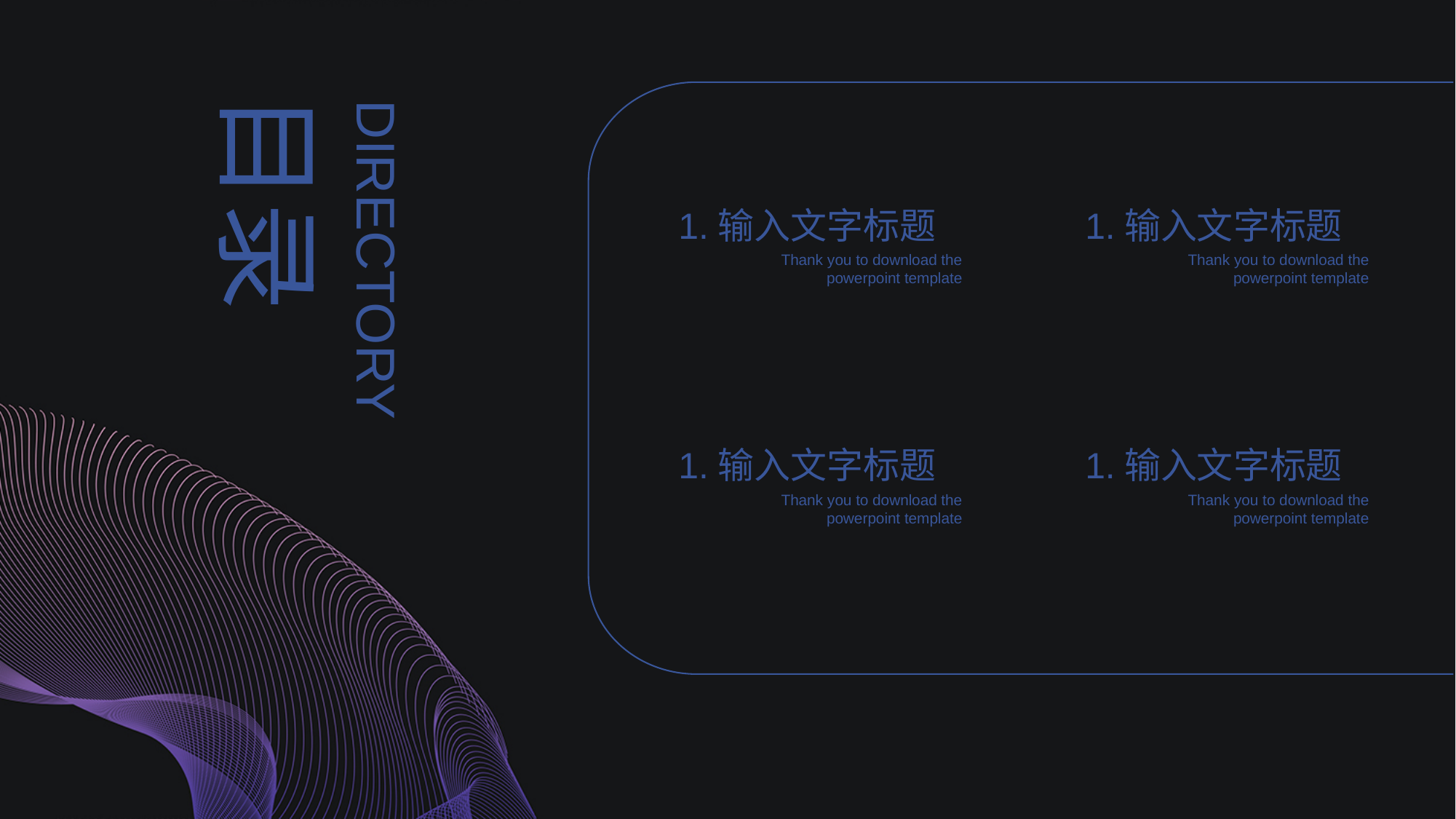

目录

DIRECTORY
1.输入文字标题
1.输入文字标题
Thank you to download the powerpoint template
Thank you to download the powerpoint template
1.输入文字标题
1.输入文字标题
Thank you to download the powerpoint template
Thank you to download the powerpoint template